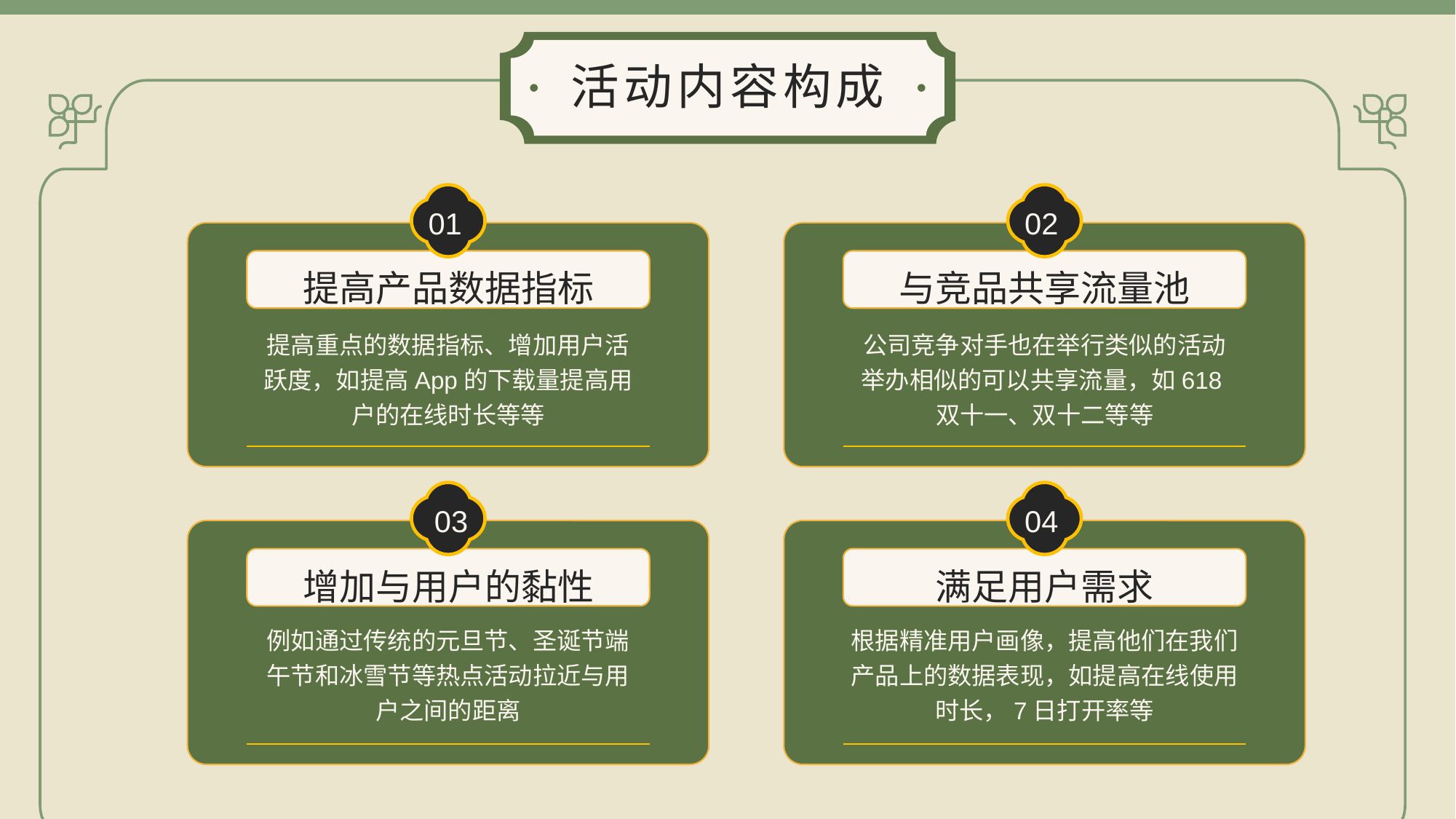

活动内容构成

01
02

提高产品数据指标
与竞品共享流量池
提高重点的数据指标、增加用户活跃度，如提高App的下载量提高用户的在线时长等等
公司竞争对手也在举行类似的活动举办相似的可以共享流量，如618双十一、双十二等等

 03
04

增加与用户的黏性
满足用户需求
例如通过传统的元旦节、圣诞节端午节和冰雪节等热点活动拉近与用户之间的距离
根据精准用户画像，提高他们在我们产品上的数据表现，如提高在线使用时长，7日打开率等